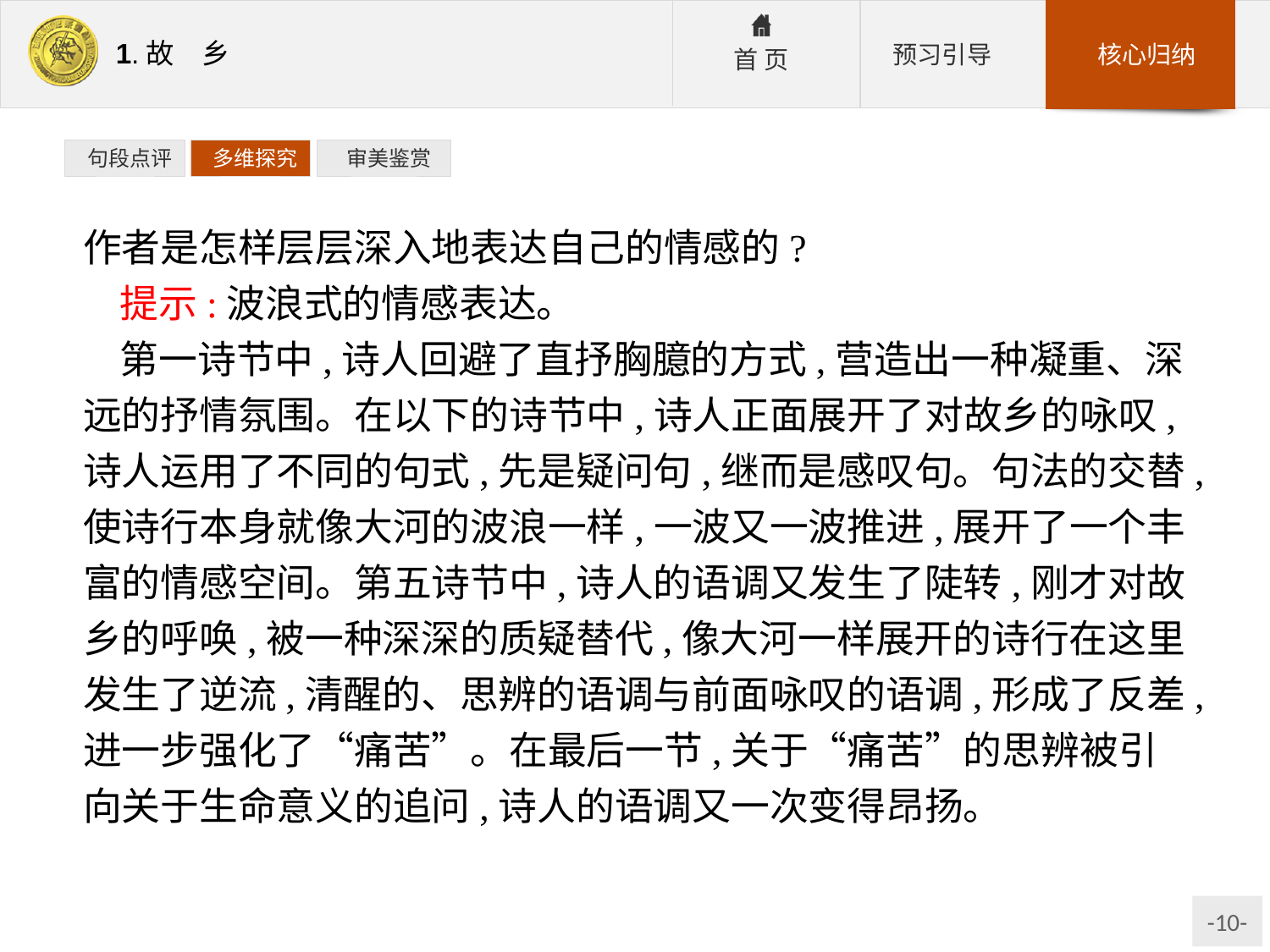

句段点评
 多维探究
 审美鉴赏
作者是怎样层层深入地表达自己的情感的?
提示:波浪式的情感表达。
第一诗节中,诗人回避了直抒胸臆的方式,营造出一种凝重、深远的抒情氛围。在以下的诗节中,诗人正面展开了对故乡的咏叹,诗人运用了不同的句式,先是疑问句,继而是感叹句。句法的交替,使诗行本身就像大河的波浪一样,一波又一波推进,展开了一个丰富的情感空间。第五诗节中,诗人的语调又发生了陡转,刚才对故乡的呼唤,被一种深深的质疑替代,像大河一样展开的诗行在这里发生了逆流,清醒的、思辨的语调与前面咏叹的语调,形成了反差,进一步强化了“痛苦”。在最后一节,关于“痛苦”的思辨被引向关于生命意义的追问,诗人的语调又一次变得昂扬。